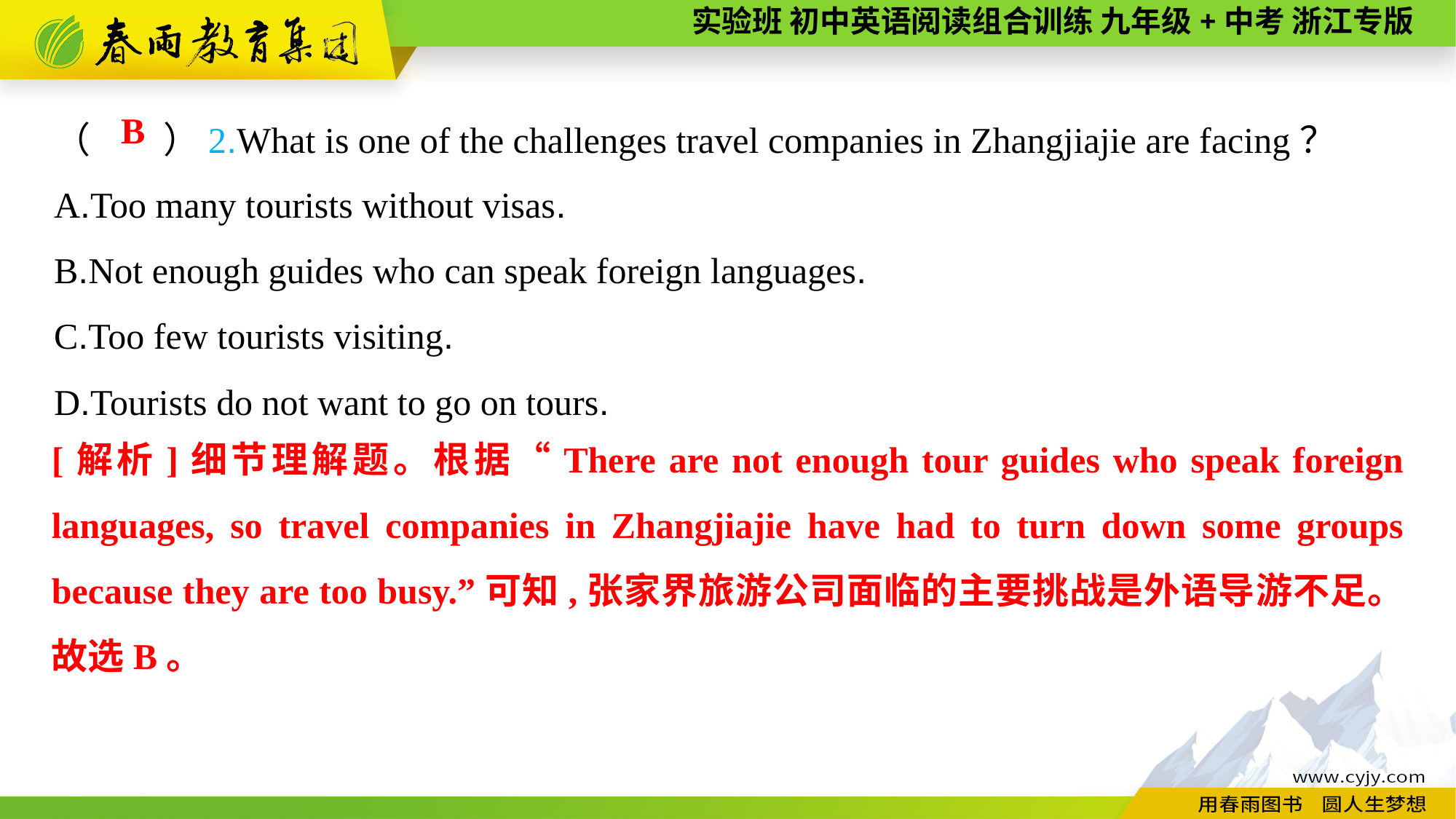

（　　）2.What is one of the challenges travel companies in Zhangjiajie are facing？
A.Too many tourists without visas.
B.Not enough guides who can speak foreign languages.
C.Too few tourists visiting.
D.Tourists do not want to go on tours.
B
[解析]细节理解题。根据“There are not enough tour guides who speak foreign languages, so travel companies in Zhangjiajie have had to turn down some groups because they are too busy.”可知,张家界旅游公司面临的主要挑战是外语导游不足。故选B。